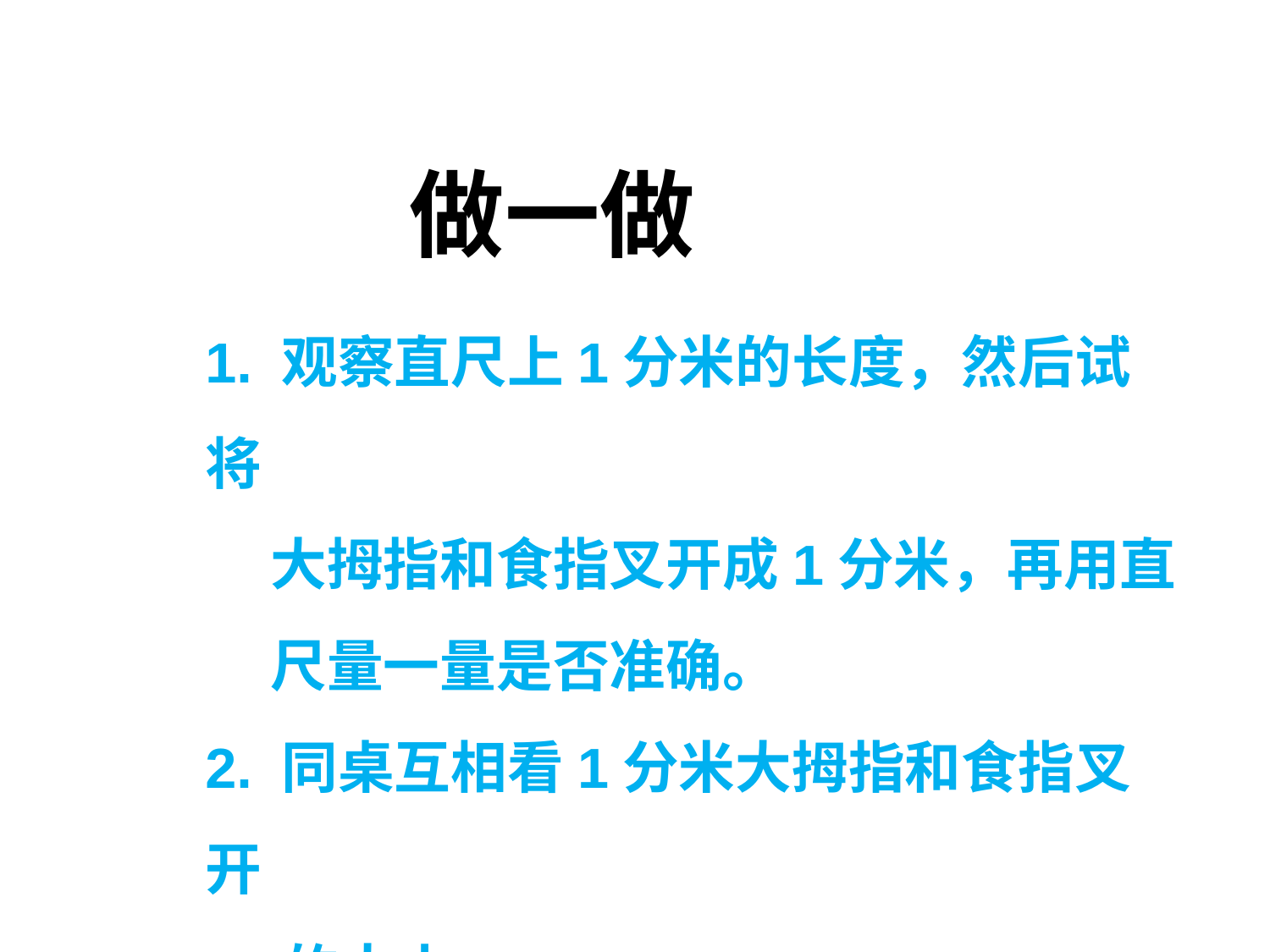

做一做
1. 观察直尺上1分米的长度，然后试将
    大拇指和食指叉开成1分米，再用直
    尺量一量是否准确。
2. 同桌互相看1分米大拇指和食指叉开
     的大小。
3.反复两次。